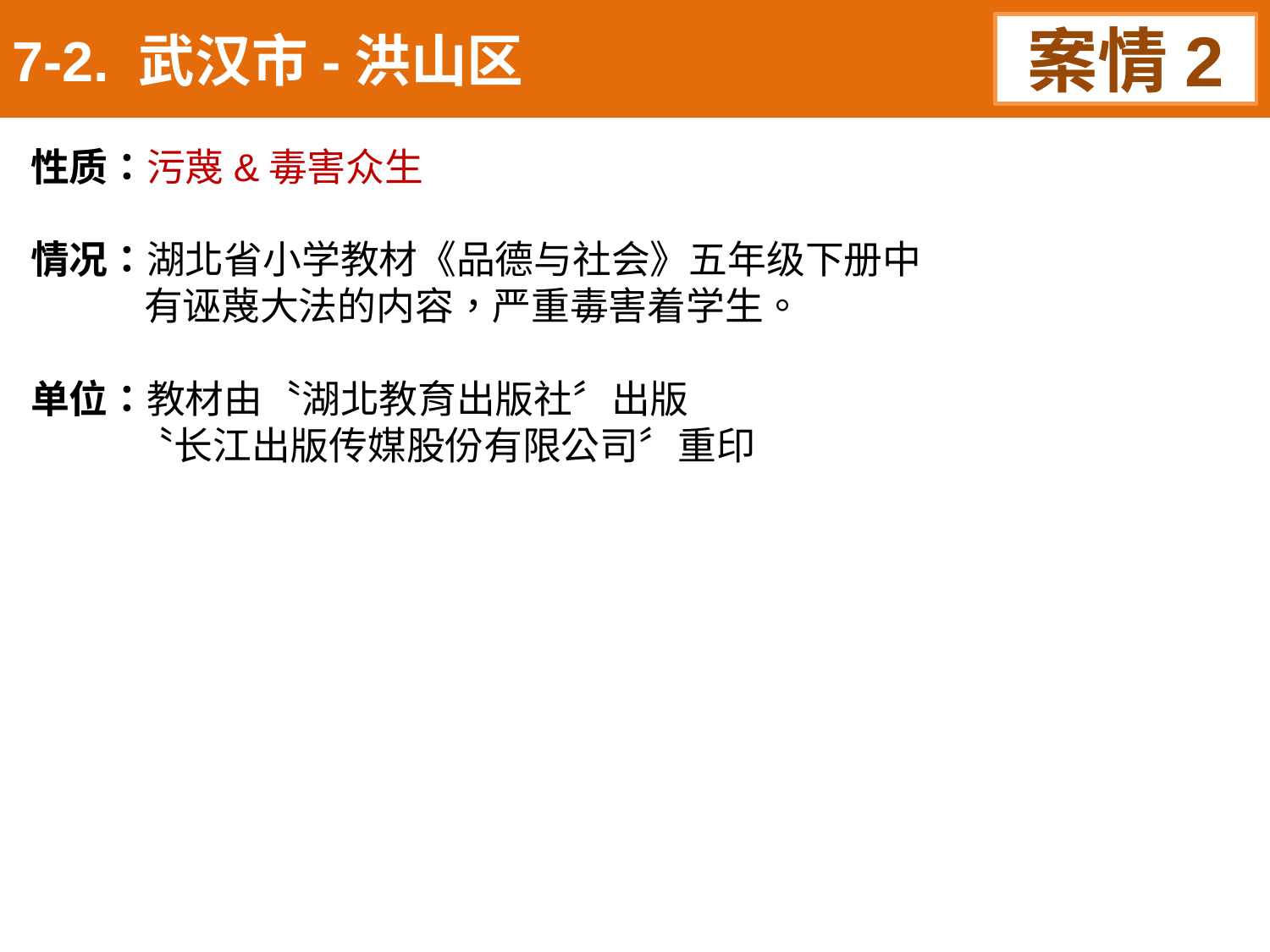

7-2. 武汉市-洪山区
案情2

性质：污蔑&毒害众生

情况：湖北省小学教材《品德与社会》五年级下册中
            有诬蔑大法的内容，严重毒害着学生。

单位：教材由〝湖北教育出版社〞出版
           〝长江出版传媒股份有限公司〞重印